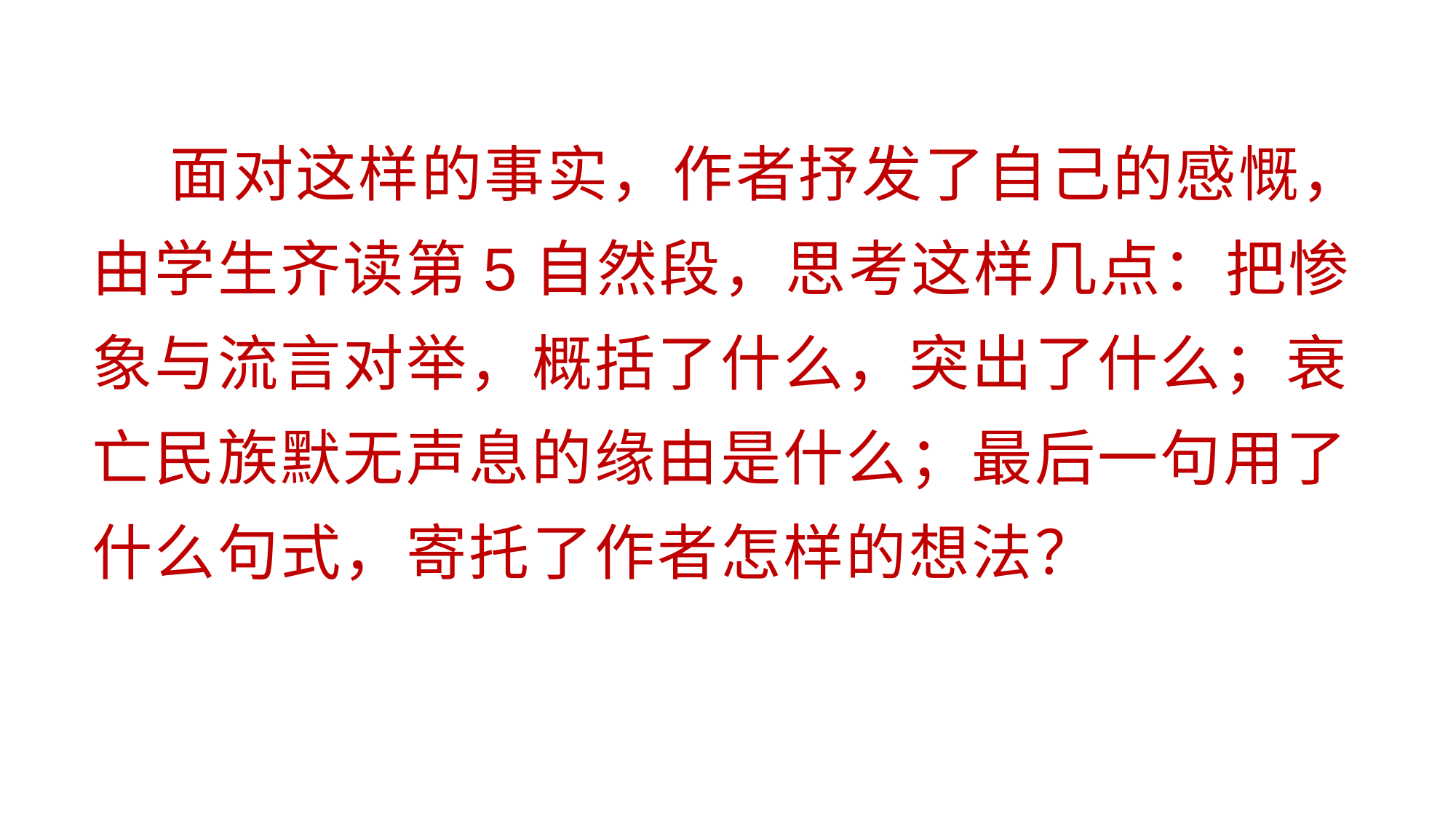

面对这样的事实，作者抒发了自己的感慨，由学生齐读第5自然段，思考这样几点：把惨象与流言对举，概括了什么，突出了什么；衰亡民族默无声息的缘由是什么；最后一句用了什么句式，寄托了作者怎样的想法？